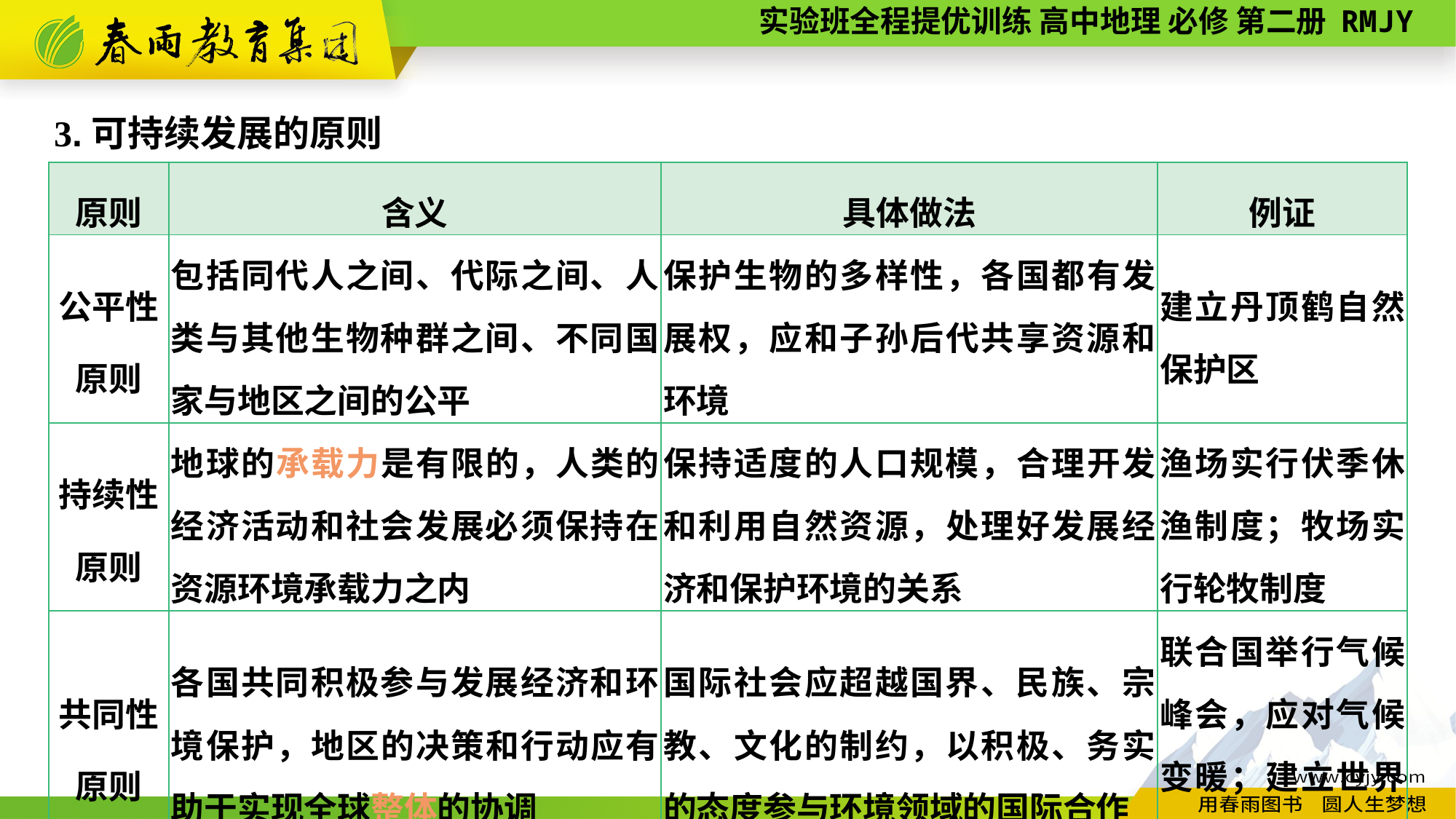

3.可持续发展的原则
| 原则 | 含义 | 具体做法 | 例证 |
| --- | --- | --- | --- |
| 公平性 原则 | 包括同代人之间、代际之间、人类与其他生物种群之间、不同国家与地区之间的公平 | 保护生物的多样性，各国都有发展权，应和子孙后代共享资源和环境 | 建立丹顶鹤自然保护区 |
| 持续性 原则 | 地球的承载力是有限的，人类的经济活动和社会发展必须保持在资源环境承载力之内 | 保持适度的人口规模，合理开发和利用自然资源，处理好发展经济和保护环境的关系 | 渔场实行伏季休渔制度；牧场实行轮牧制度 |
| 共同性 原则 | 各国共同积极参与发展经济和环境保护，地区的决策和行动应有助于实现全球整体的协调 | 国际社会应超越国界、民族、宗教、文化的制约，以积极、务实的态度参与环境领域的国际合作 | 联合国举行气候峰会，应对气候变暖；建立世界环保组织 |